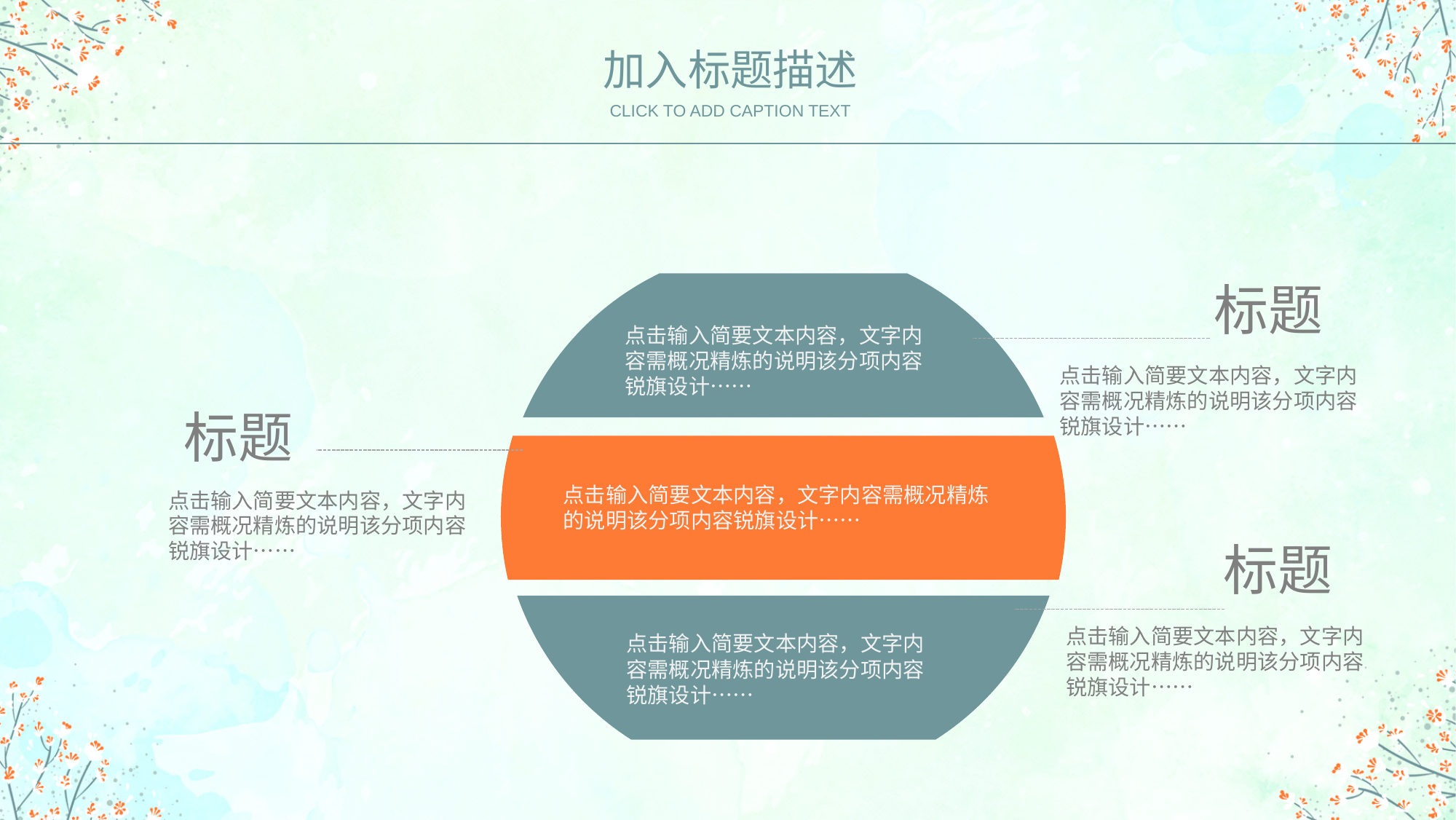

加入标题描述
CLICK TO ADD CAPTION TEXT
标题

点击输入简要文本内容，文字内容需概况精炼的说明该分项内容锐旗设计……
点击输入简要文本内容，文字内容需概况精炼的说明该分项内容锐旗设计……
标题

点击输入简要文本内容，文字内容需概况精炼的说明该分项内容锐旗设计……
点击输入简要文本内容，文字内容需概况精炼的说明该分项内容锐旗设计……
标题

点击输入简要文本内容，文字内容需概况精炼的说明该分项内容锐旗设计……
点击输入简要文本内容，文字内容需概况精炼的说明该分项内容锐旗设计……